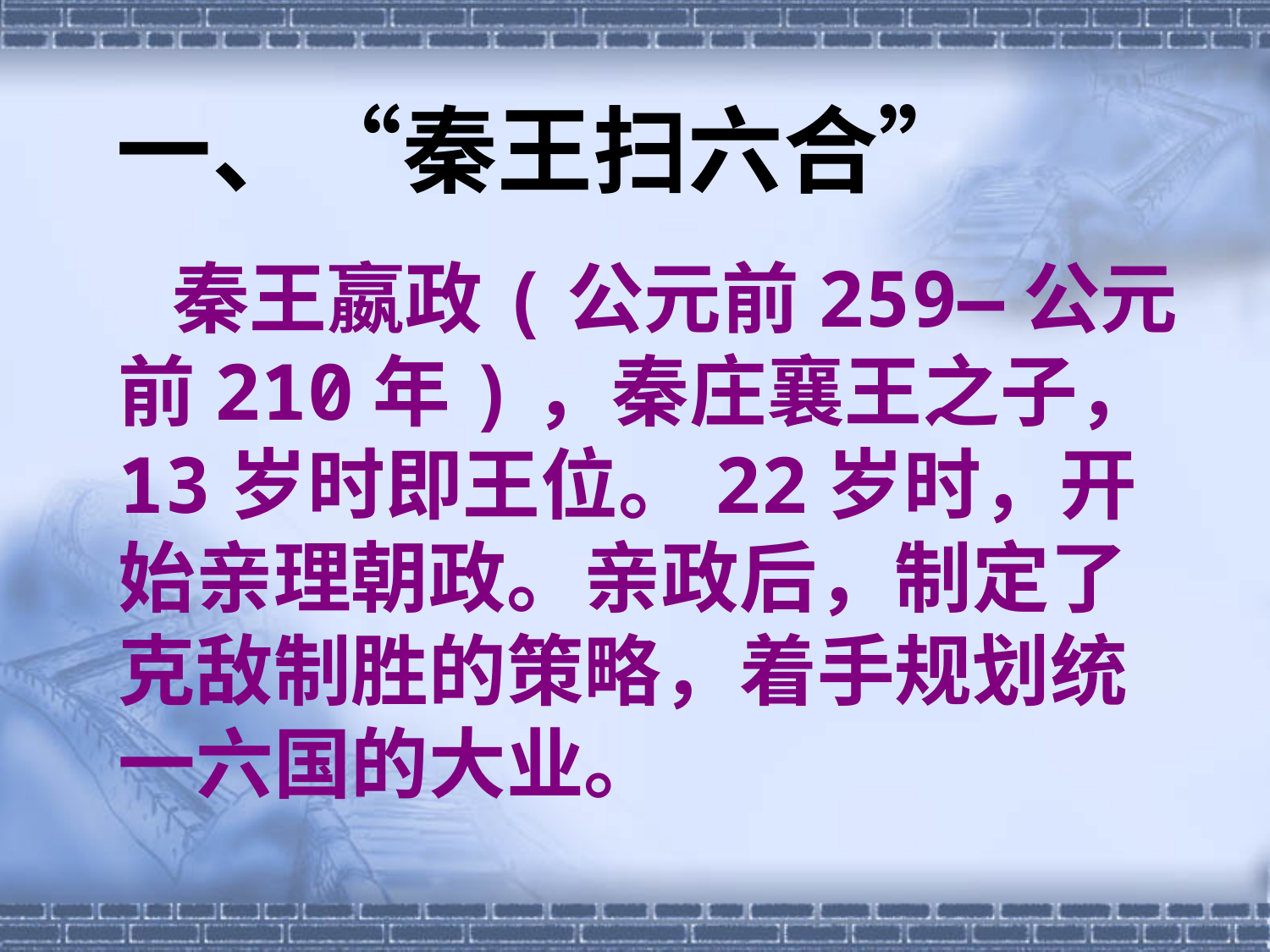

一、“秦王扫六合”
  秦王嬴政(公元前259—公元前210年)，秦庄襄王之子，13岁时即王位。22岁时，开始亲理朝政。亲政后，制定了克敌制胜的策略，着手规划统一六国的大业。